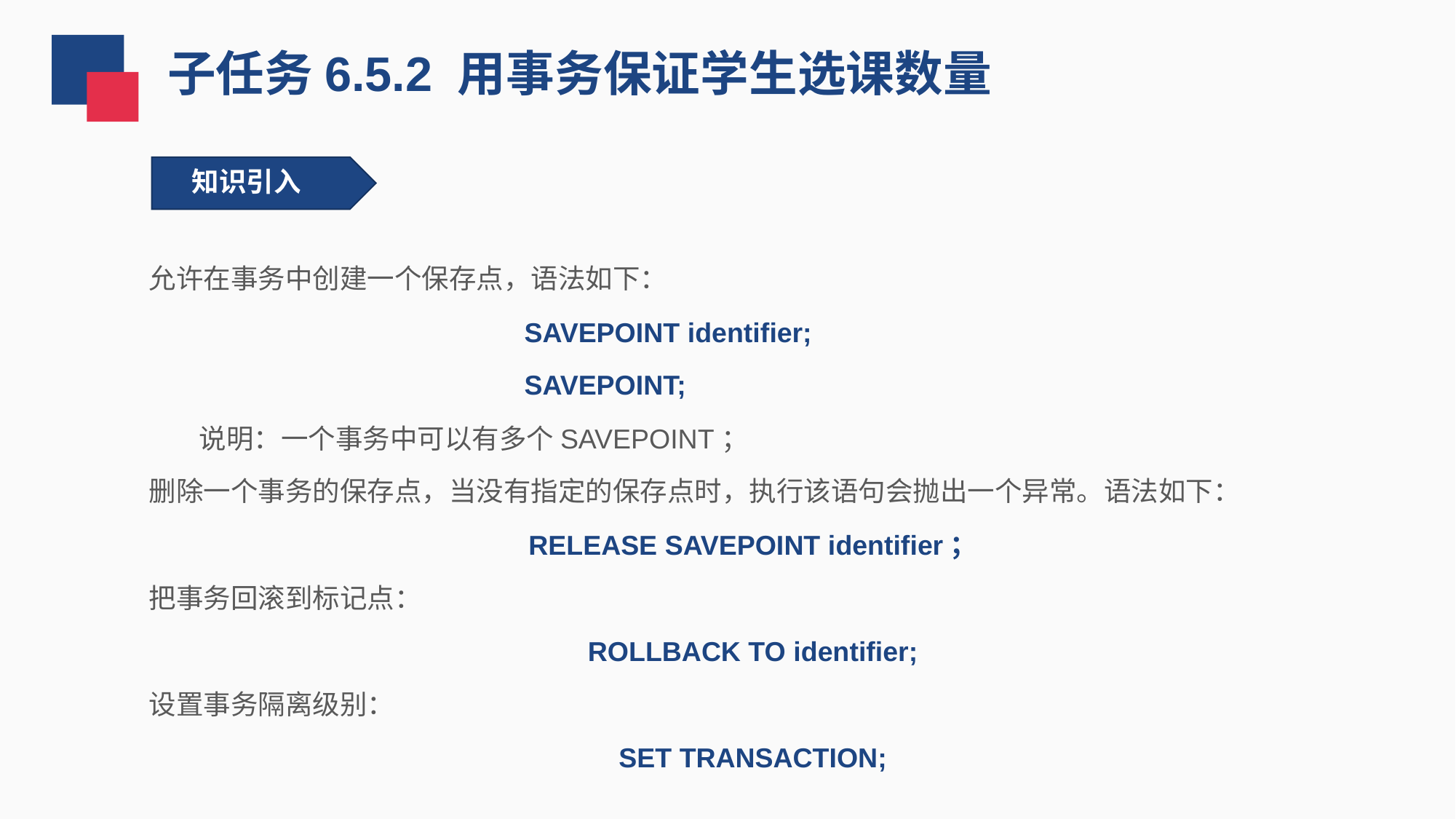

子任务6.5.2 用事务保证学生选课数量

知识引入
允许在事务中创建一个保存点，语法如下：
SAVEPOINT identifier;
SAVEPOINT;
       说明：一个事务中可以有多个SAVEPOINT；
删除一个事务的保存点，当没有指定的保存点时，执行该语句会抛出一个异常。语法如下：
RELEASE SAVEPOINT identifier；
把事务回滚到标记点：
ROLLBACK TO identifier;
设置事务隔离级别：
SET TRANSACTION;